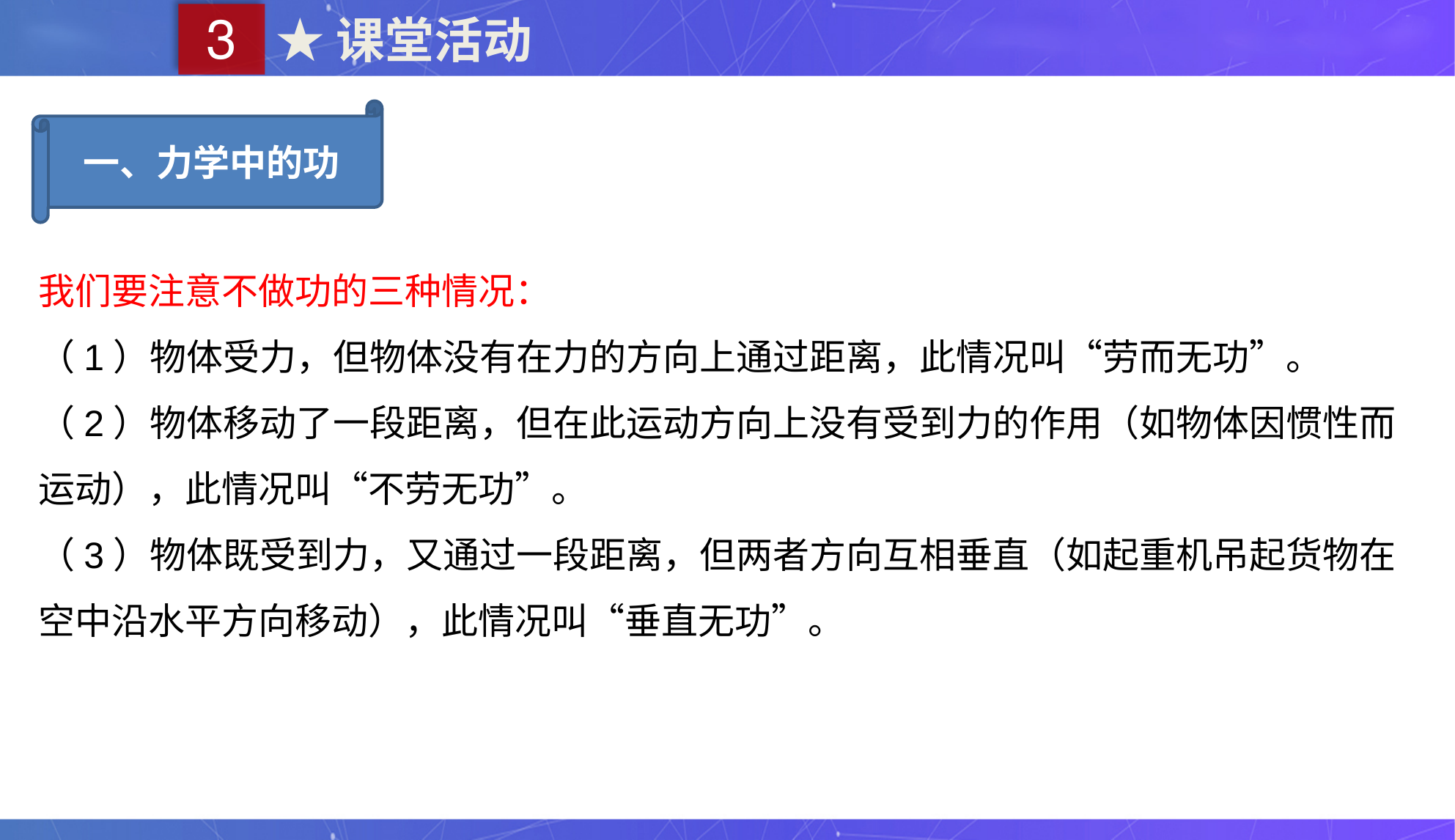

3
★课堂活动
一、力学中的功
我们要注意不做功的三种情况：
（1）物体受力，但物体没有在力的方向上通过距离，此情况叫“劳而无功”。
（2）物体移动了一段距离，但在此运动方向上没有受到力的作用（如物体因惯性而运动），此情况叫“不劳无功”。
（3）物体既受到力，又通过一段距离，但两者方向互相垂直（如起重机吊起货物在空中沿水平方向移动），此情况叫“垂直无功”。